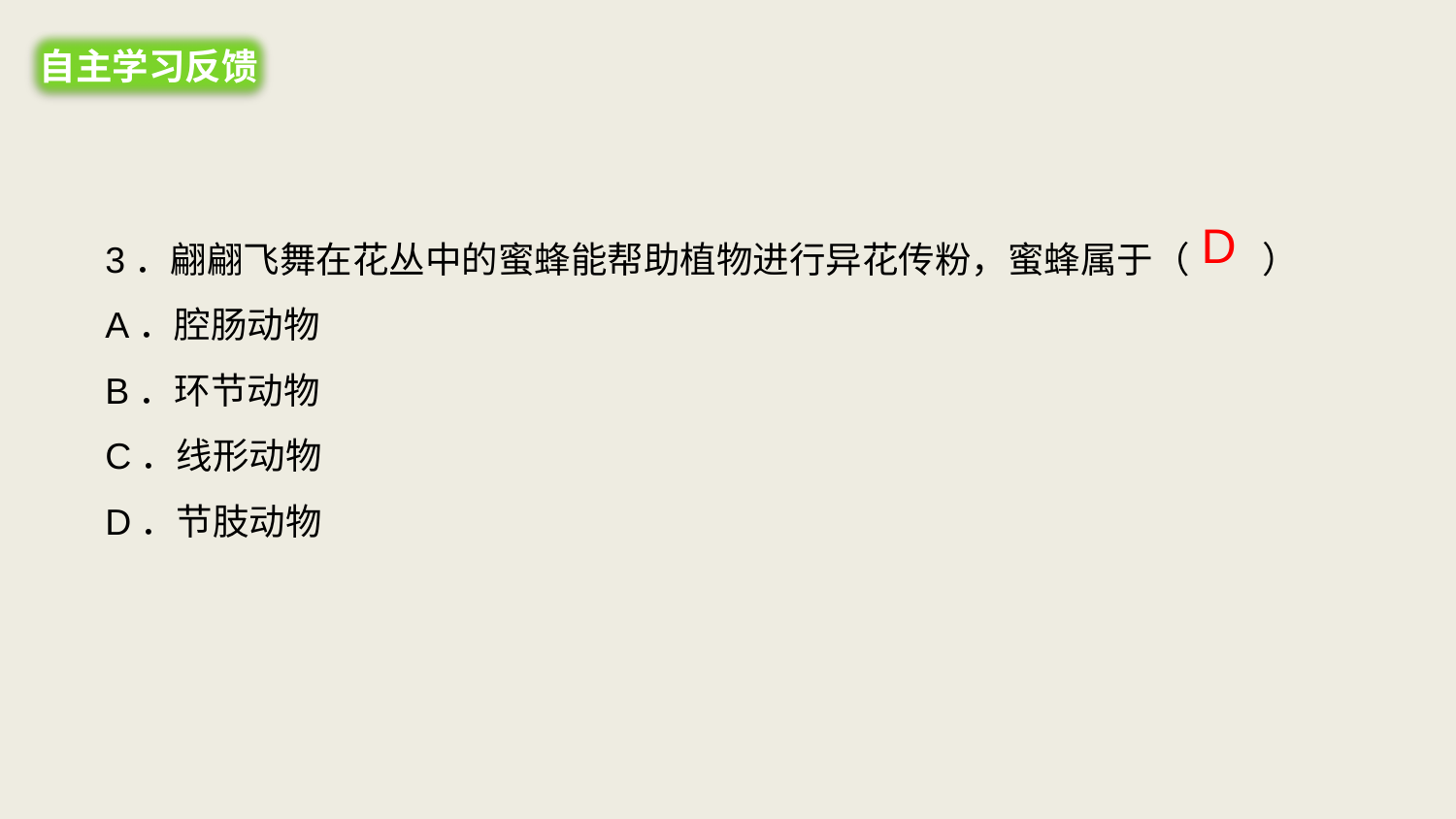

自主学习反馈
D
3．翩翩飞舞在花丛中的蜜蜂能帮助植物进行异花传粉，蜜蜂属于（　　）
A．腔肠动物
B．环节动物
C．线形动物
D．节肢动物